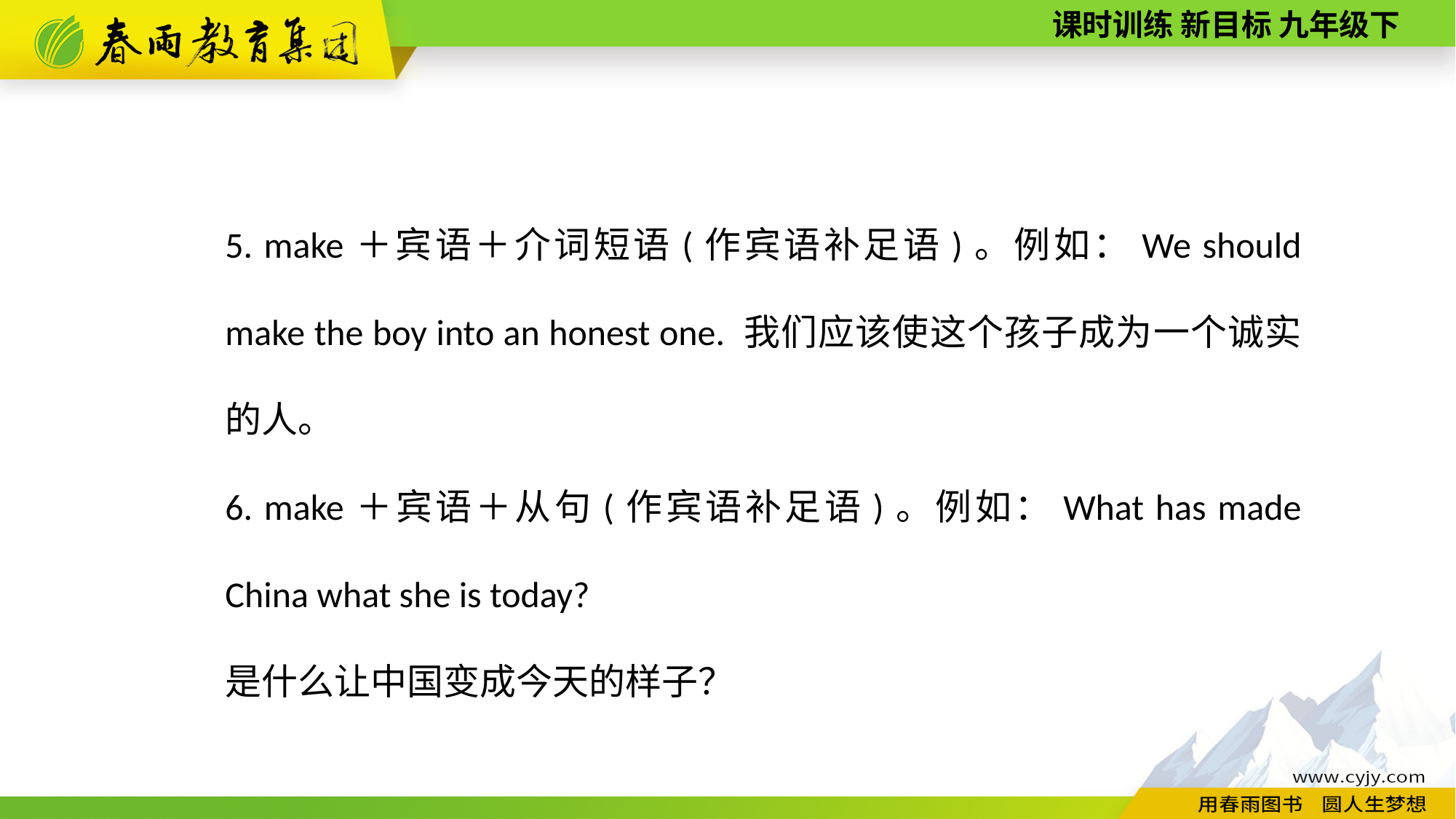

5. make＋宾语＋介词短语(作宾语补足语)。例如：We should make the boy into an honest one. 我们应该使这个孩子成为一个诚实的人。
6. make＋宾语＋从句(作宾语补足语)。例如：What has made China what she is today?
是什么让中国变成今天的样子？